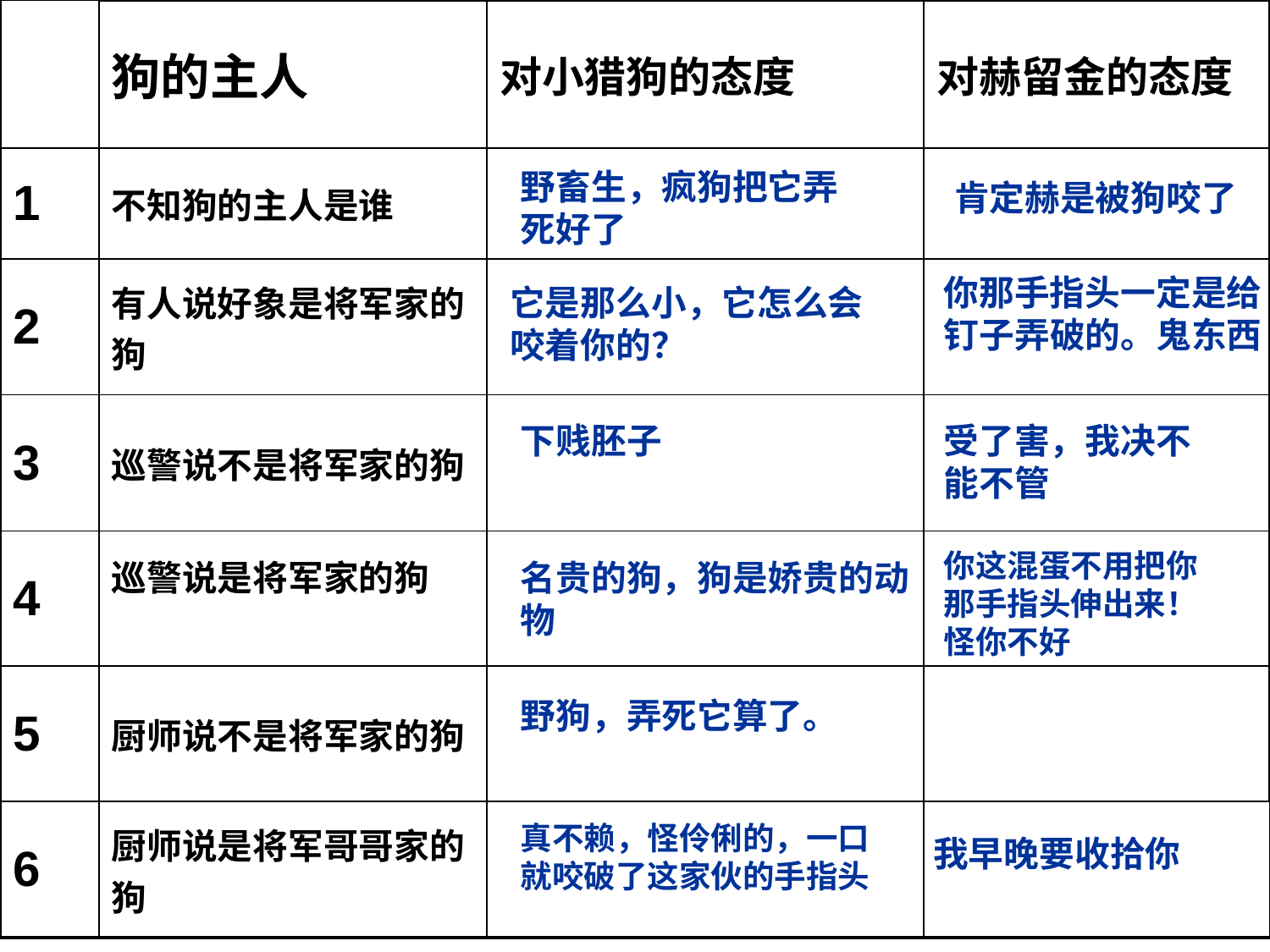

|  | 狗的主人 | 对小猎狗的态度 | 对赫留金的态度 |
| --- | --- | --- | --- |
| 1 | 不知狗的主人是谁 |  |  |
| 2 | 有人说好象是将军家的狗 |  |  |
| 3 | 巡警说不是将军家的狗 |  |  |
| 4 | 巡警说是将军家的狗 |  |  |
| 5 | 厨师说不是将军家的狗 |  |  |
| 6 | 厨师说是将军哥哥家的狗 |  |  |
野畜生，疯狗把它弄死好了
肯定赫是被狗咬了
你那手指头一定是给钉子弄破的。鬼东西
它是那么小，它怎么会咬着你的？
下贱胚子
受了害，我决不能不管
你这混蛋不用把你那手指头伸出来！怪你不好
名贵的狗，狗是娇贵的动物
野狗，弄死它算了。
真不赖，怪伶俐的，一口就咬破了这家伙的手指头
我早晚要收拾你